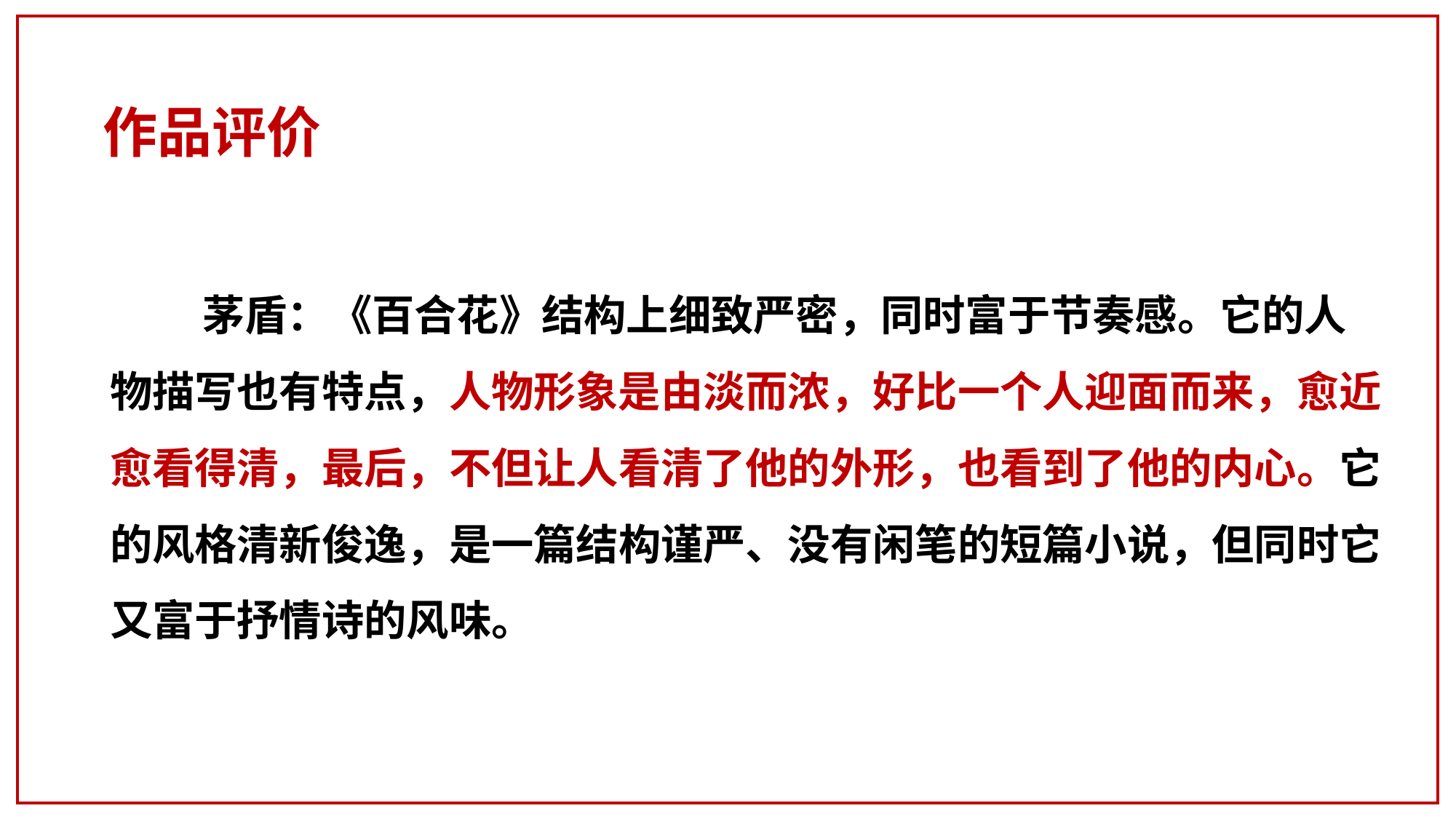

作品评价
 茅盾：《百合花》结构上细致严密，同时富于节奏感。它的人物描写也有特点，人物形象是由淡而浓，好比一个人迎面而来，愈近愈看得清，最后，不但让人看清了他的外形，也看到了他的内心。它的风格清新俊逸，是一篇结构谨严、没有闲笔的短篇小说，但同时它又富于抒情诗的风味。